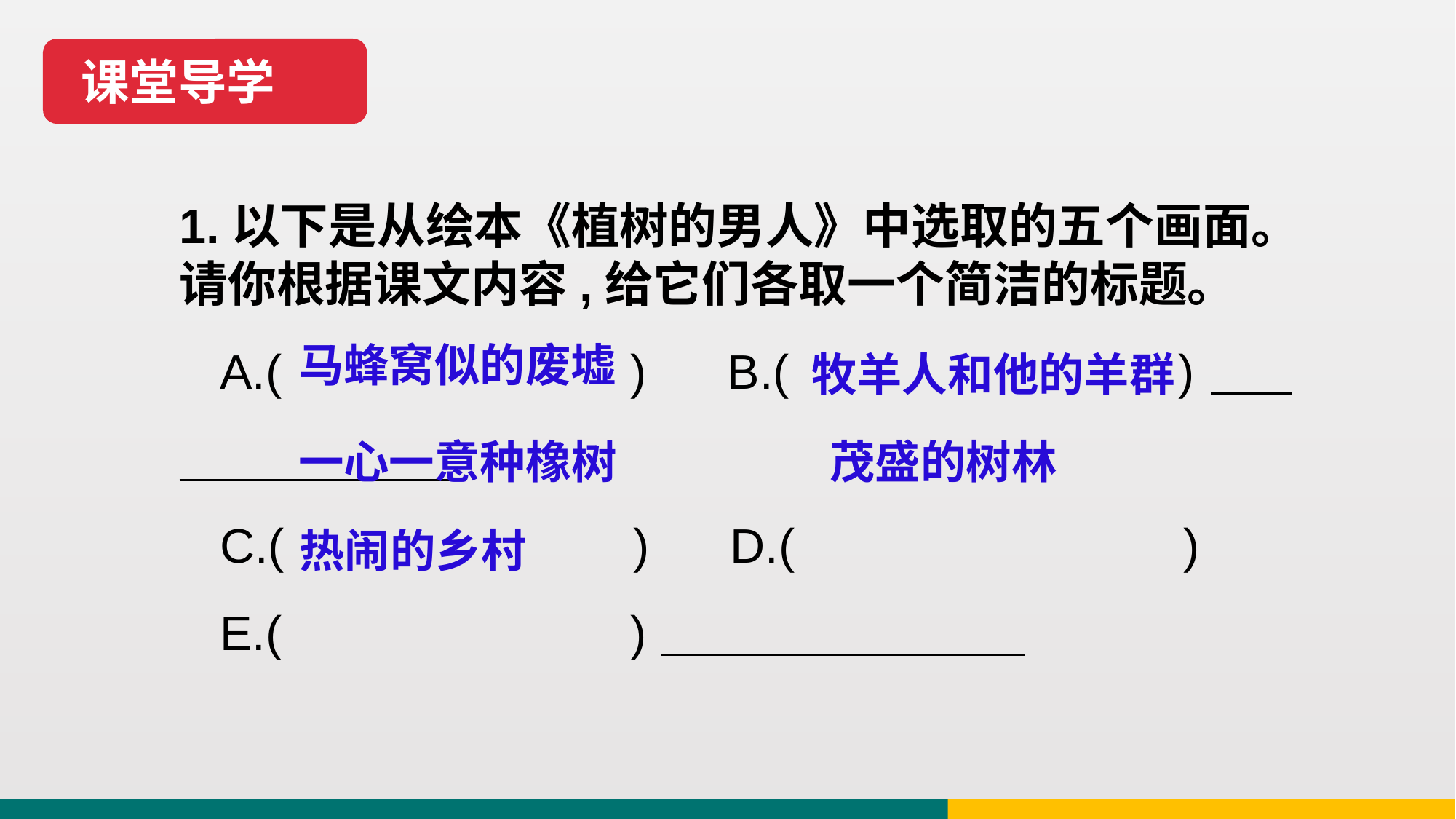

课堂导学
1.以下是从绘本《植树的男人》中选取的五个画面。请你根据课文内容,给它们各取一个简洁的标题。
   A.(                          )      B.(                             )
   C.(                          )      D.(                             )
   E.(                          )
马蜂窝似的废墟
牧羊人和他的羊群
一心一意种橡树
茂盛的树林
热闹的乡村